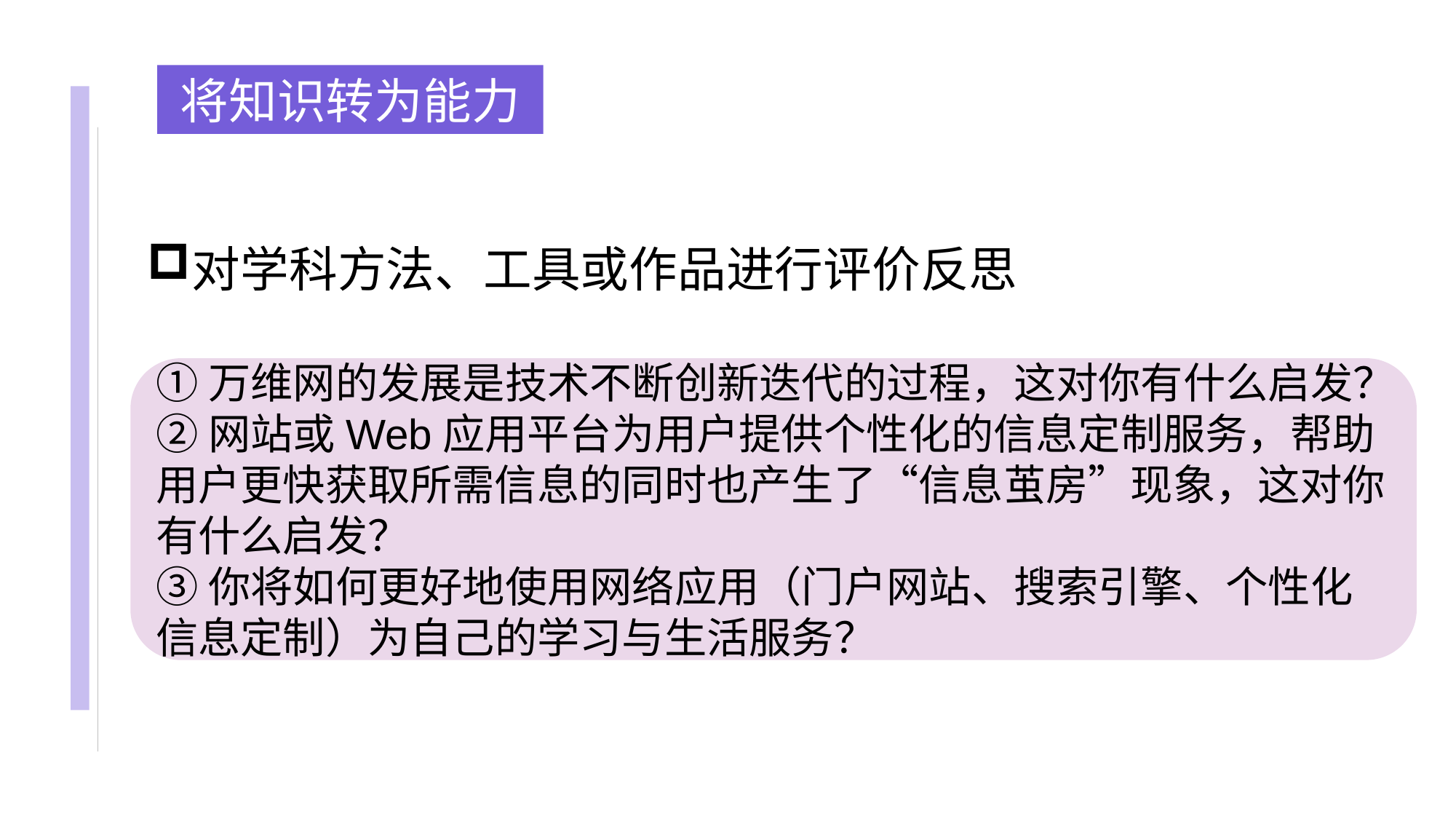

将知识转为能力

对学科方法、工具或作品进行评价反思
①万维网的发展是技术不断创新迭代的过程，这对你有什么启发？
②网站或Web应用平台为用户提供个性化的信息定制服务，帮助用户更快获取所需信息的同时也产生了“信息茧房”现象，这对你有什么启发？
③你将如何更好地使用网络应用（门户网站、搜索引擎、个性化信息定制）为自己的学习与生活服务？